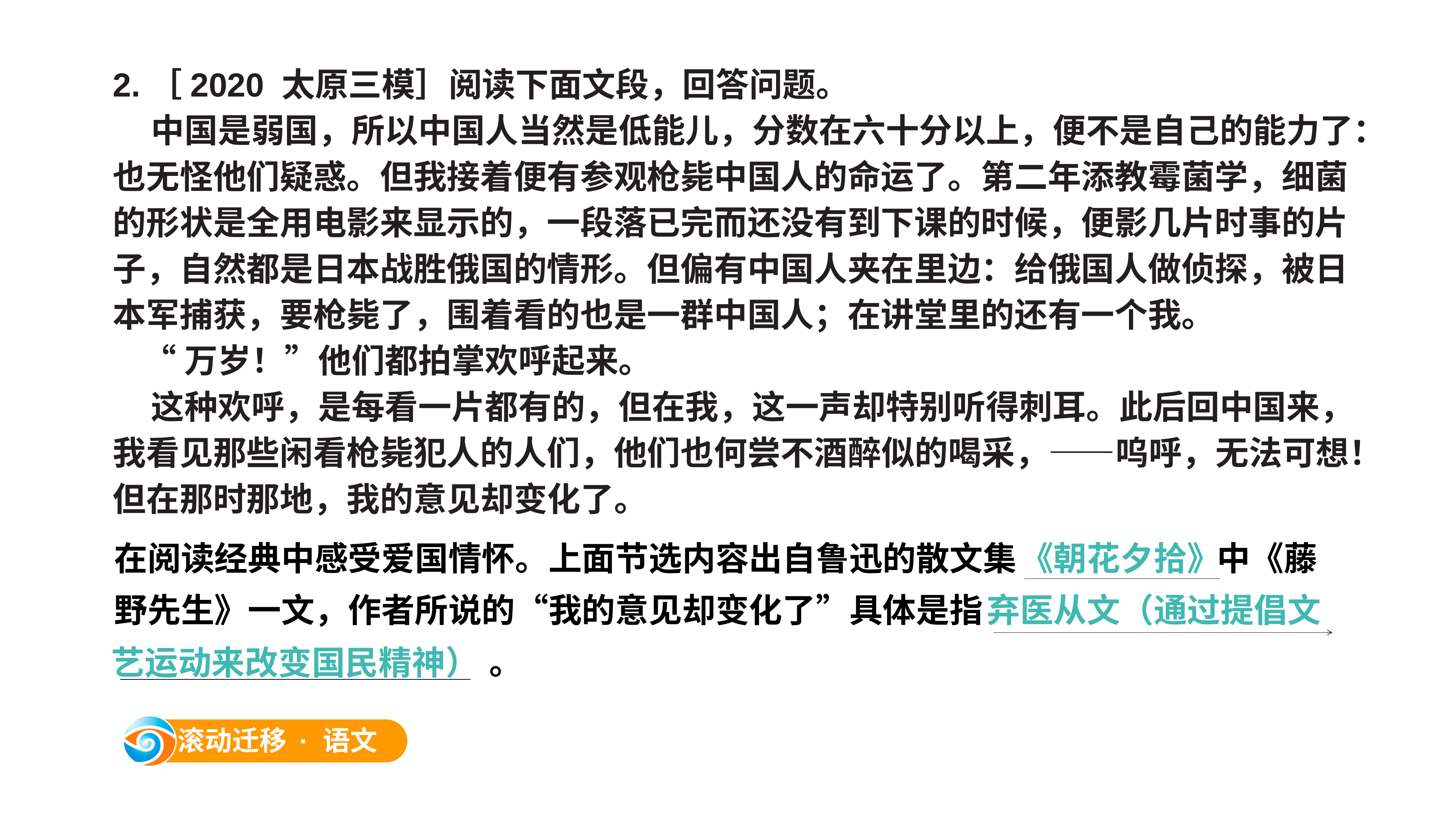

2.［2020 太原三模］阅读下面文段，回答问题。
    中国是弱国，所以中国人当然是低能儿，分数在六十分以上，便不是自己的能力了：也无怪他们疑惑。但我接着便有参观枪毙中国人的命运了。第二年添教霉菌学，细菌的形状是全用电影来显示的，一段落已完而还没有到下课的时候，便影几片时事的片子，自然都是日本战胜俄国的情形。但偏有中国人夹在里边：给俄国人做侦探，被日本军捕获，要枪毙了，围着看的也是一群中国人；在讲堂里的还有一个我。
    “万岁！”他们都拍掌欢呼起来。
    这种欢呼，是每看一片都有的，但在我，这一声却特别听得刺耳。此后回中国来，我看见那些闲看枪毙犯人的人们，他们也何尝不酒醉似的喝采，——呜呼，无法可想！但在那时那地，我的意见却变化了。
在阅读经典中感受爱国情怀。上面节选内容出自鲁迅的散文集《朝花夕拾》中《藤野先生》一文，作者所说的“我的意见却变化了”具体是指弃医从文（通过提倡文艺运动来改变国民精神） 。
《朝花夕拾》
弃医从文（通过提倡文
艺运动来改变国民精神）